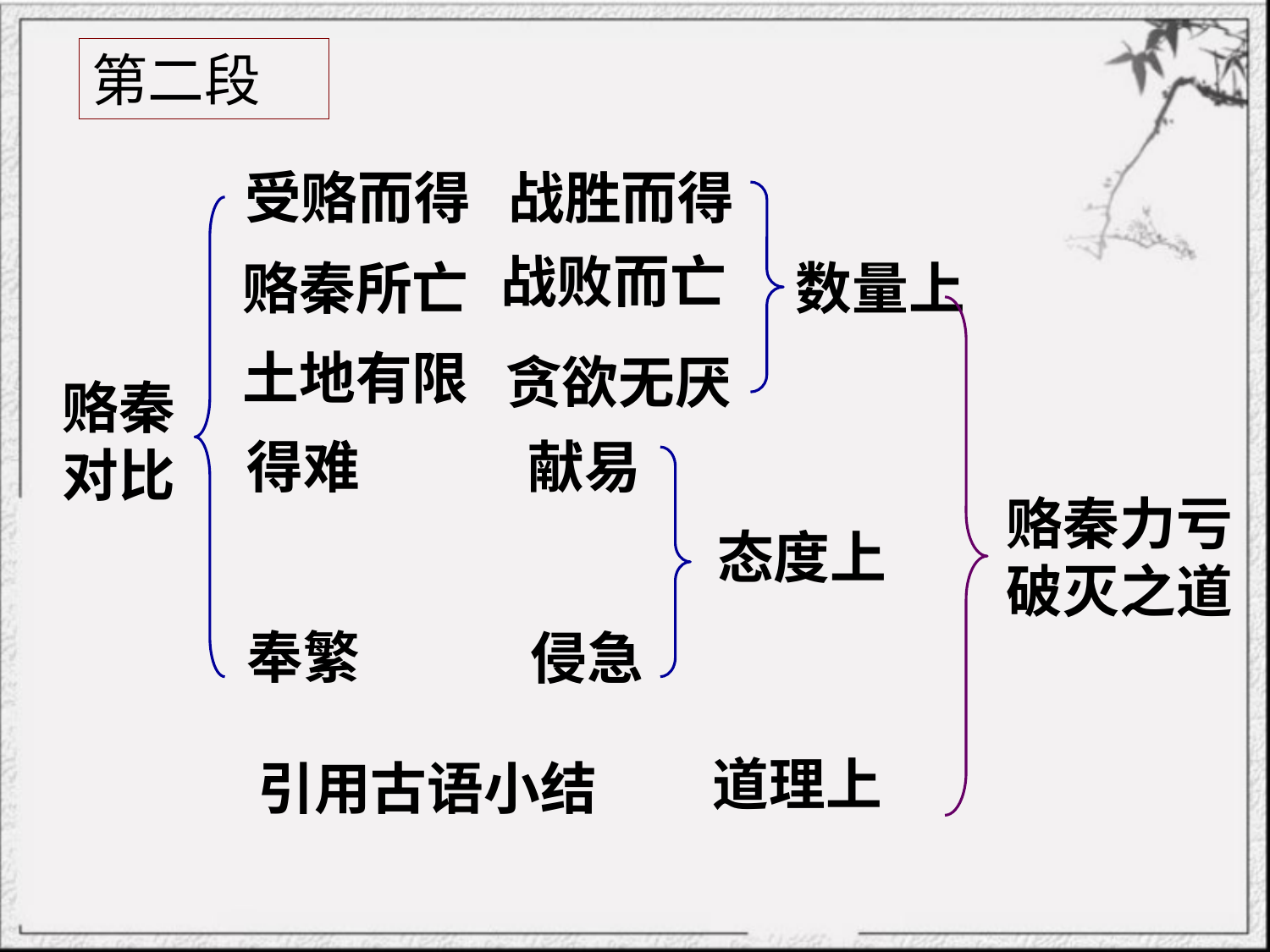

第二段
受赂而得
战胜而得

战败而亡
赂秦所亡
数量上

土地有限
贪欲无厌
赂秦对比
得难
献易

赂秦力亏
破灭之道
态度上
奉繁
侵急
道理上
引用古语小结